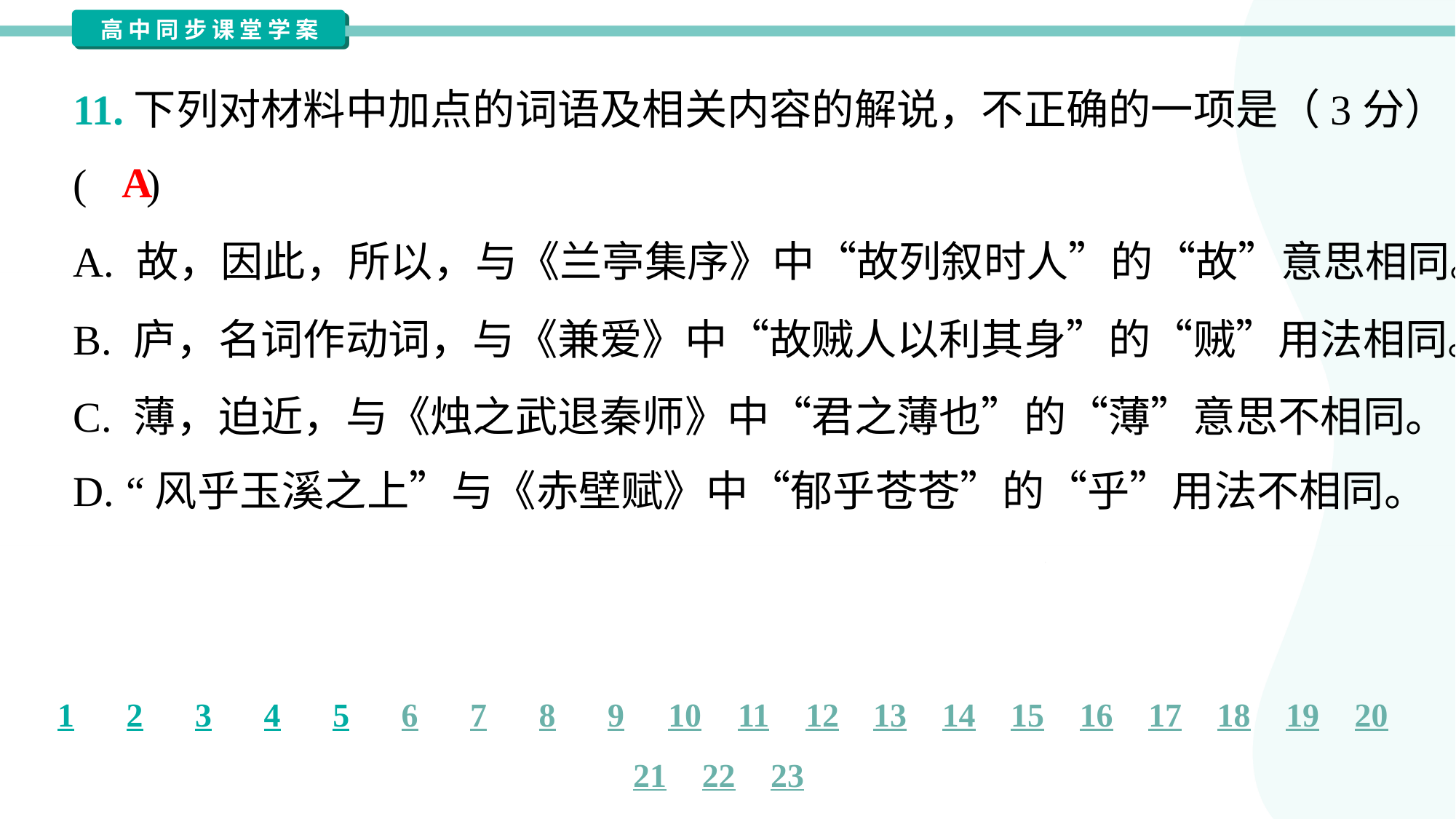

11.下列对材料中加点的词语及相关内容的解说，不正确的一项是（3分）
(     )
A
A. 故，因此，所以，与《兰亭集序》中“故列叙时人”的“故”意思相同。
B. 庐，名词作动词，与《兼爱》中“故贼人以利其身”的“贼”用法相同。
C. 薄，迫近，与《烛之武退秦师》中“君之薄也”的“薄”意思不相同。
D. “风乎玉溪之上”与《赤壁赋》中“郁乎苍苍”的“乎”用法不相同。